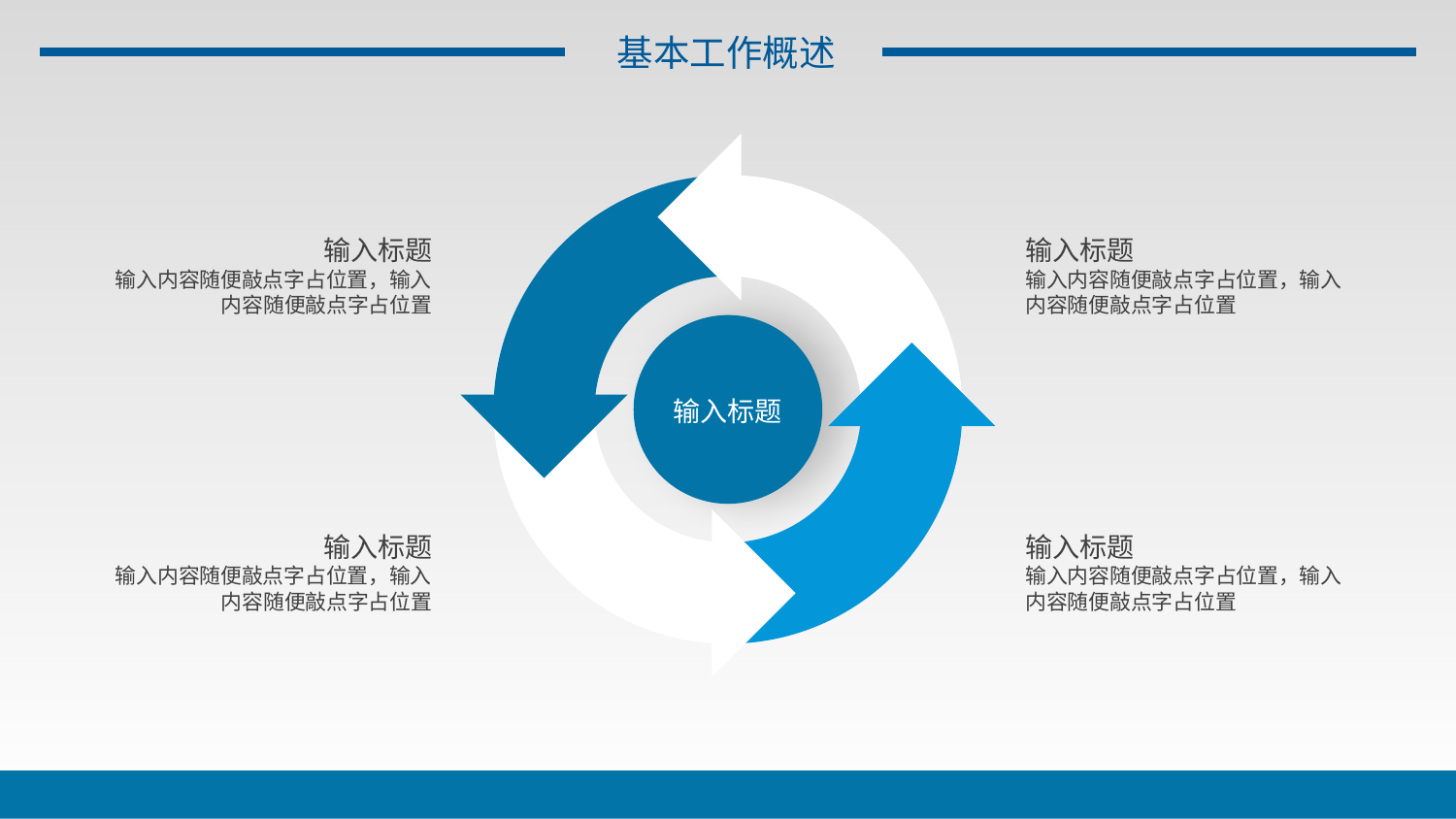

基本工作概述

输入标题
输入内容随便敲点字占位置，输入内容随便敲点字占位置
输入标题
输入内容随便敲点字占位置，输入内容随便敲点字占位置

输入标题
输入标题
输入内容随便敲点字占位置，输入内容随便敲点字占位置
输入标题
输入内容随便敲点字占位置，输入内容随便敲点字占位置